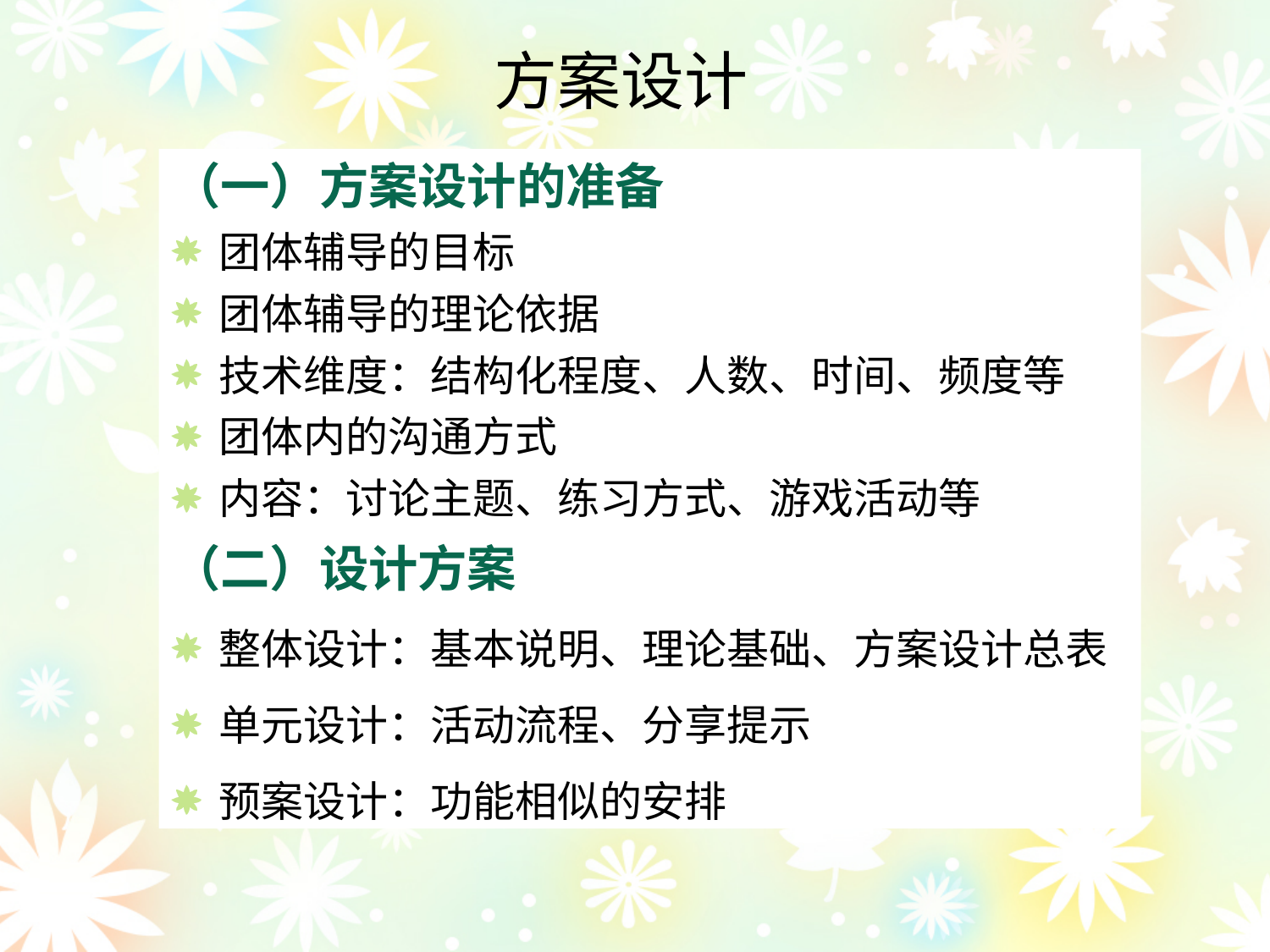

方案设计
（一）方案设计的准备
团体辅导的目标
团体辅导的理论依据
技术维度：结构化程度、人数、时间、频度等
团体内的沟通方式
内容：讨论主题、练习方式、游戏活动等
（二）设计方案
整体设计：基本说明、理论基础、方案设计总表
单元设计：活动流程、分享提示
预案设计：功能相似的安排